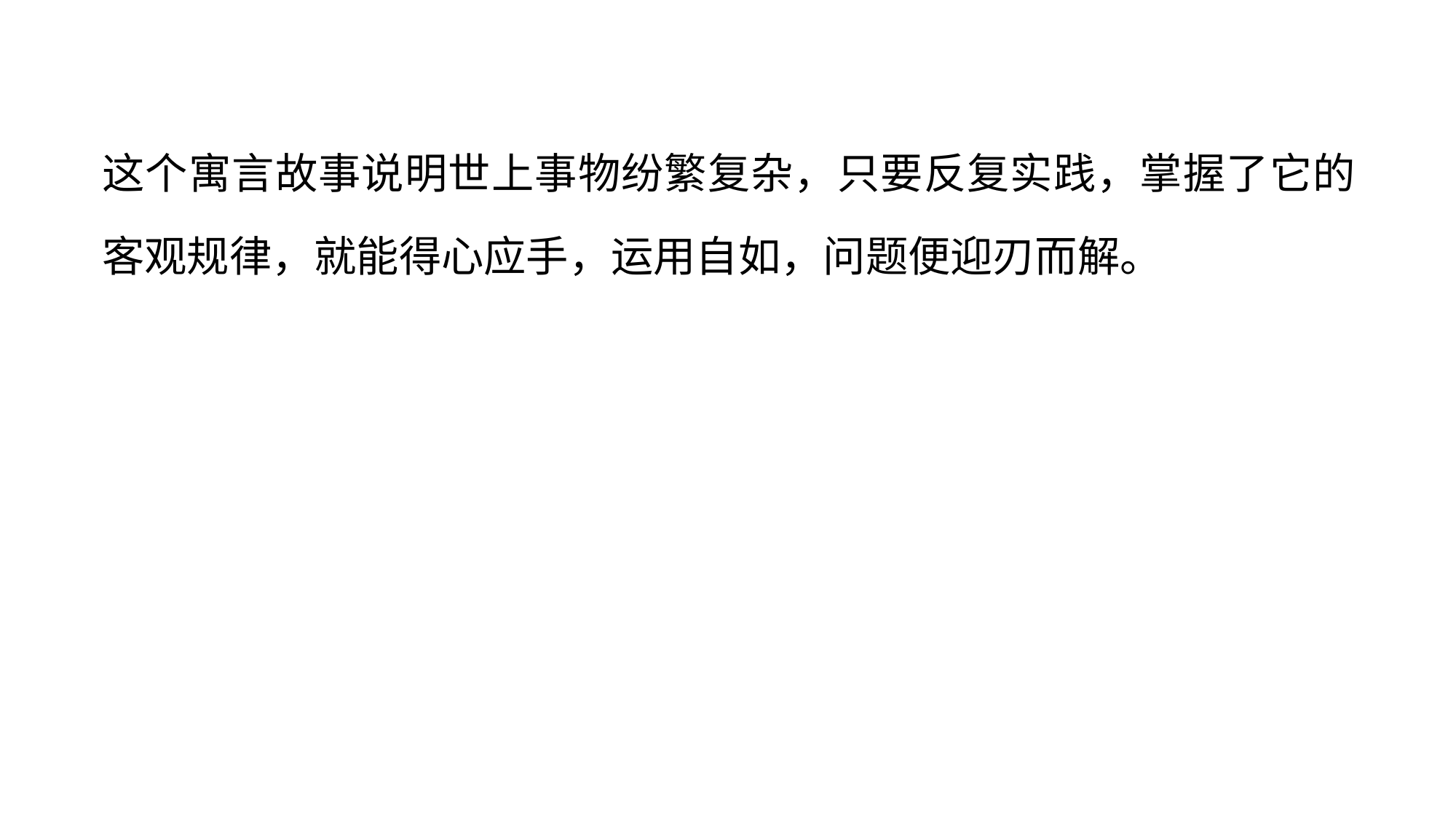

这个寓言故事说明世上事物纷繁复杂，只要反复实践，掌握了它的客观规律，就能得心应手，运用自如，问题便迎刃而解。